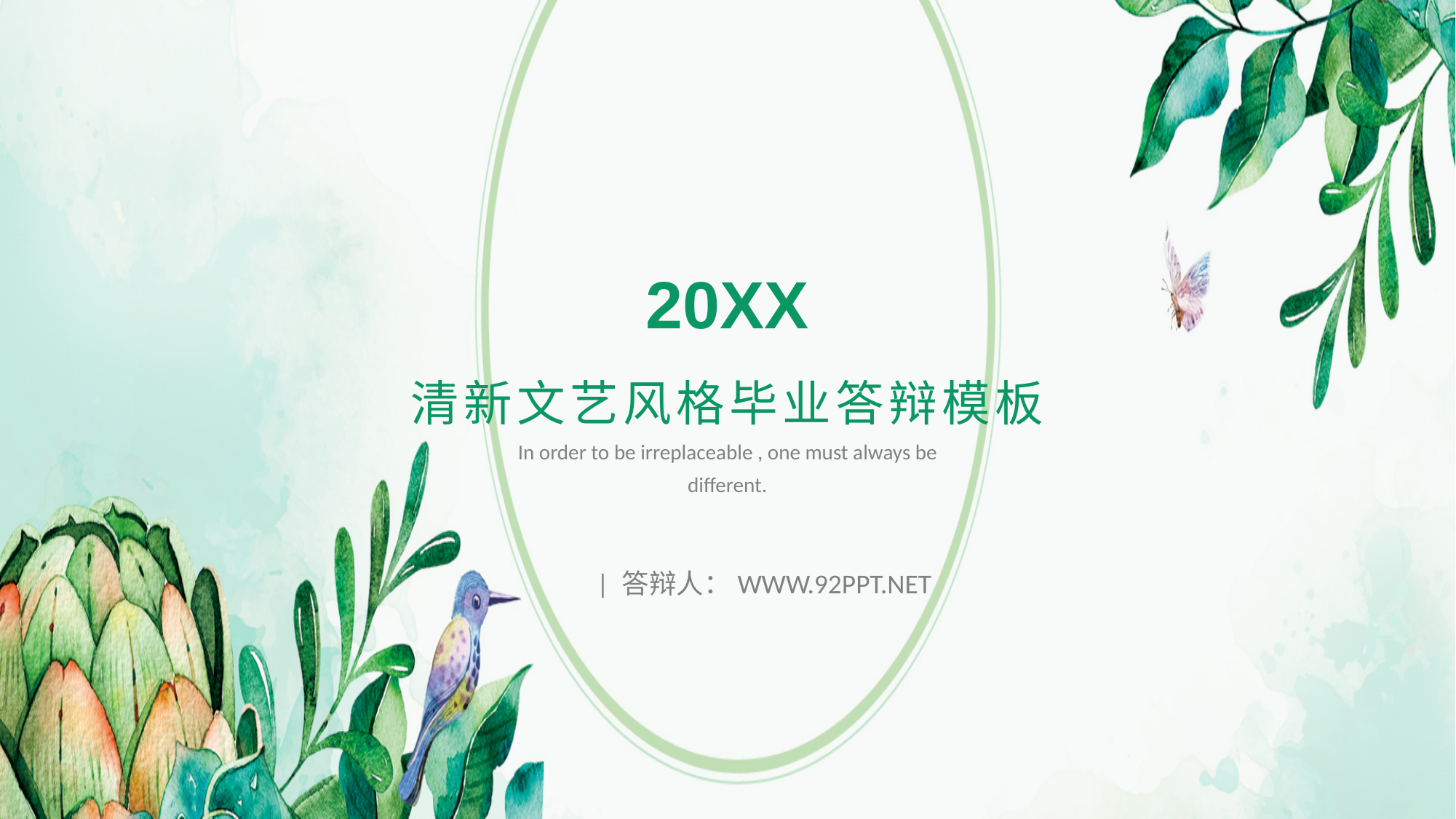

20XX
清新文艺风格毕业答辩模板
In order to be irreplaceable , one must always be different.
| 答辩人：www.92ppt.net